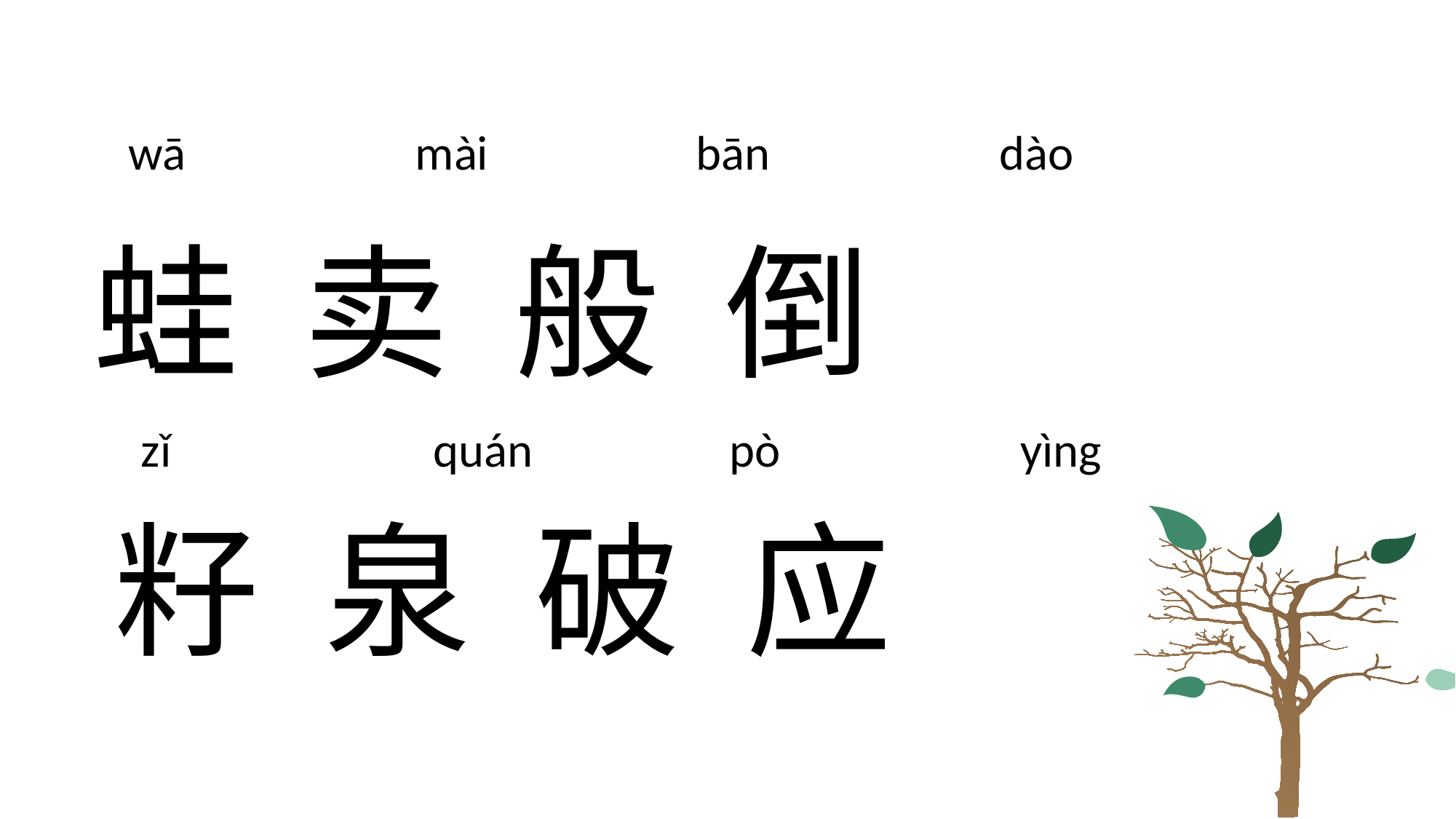

wā                     mài                   bān                     dào
蛙  卖  般  倒
zǐ                        quán                  pò                      yìng

籽  泉  破  应